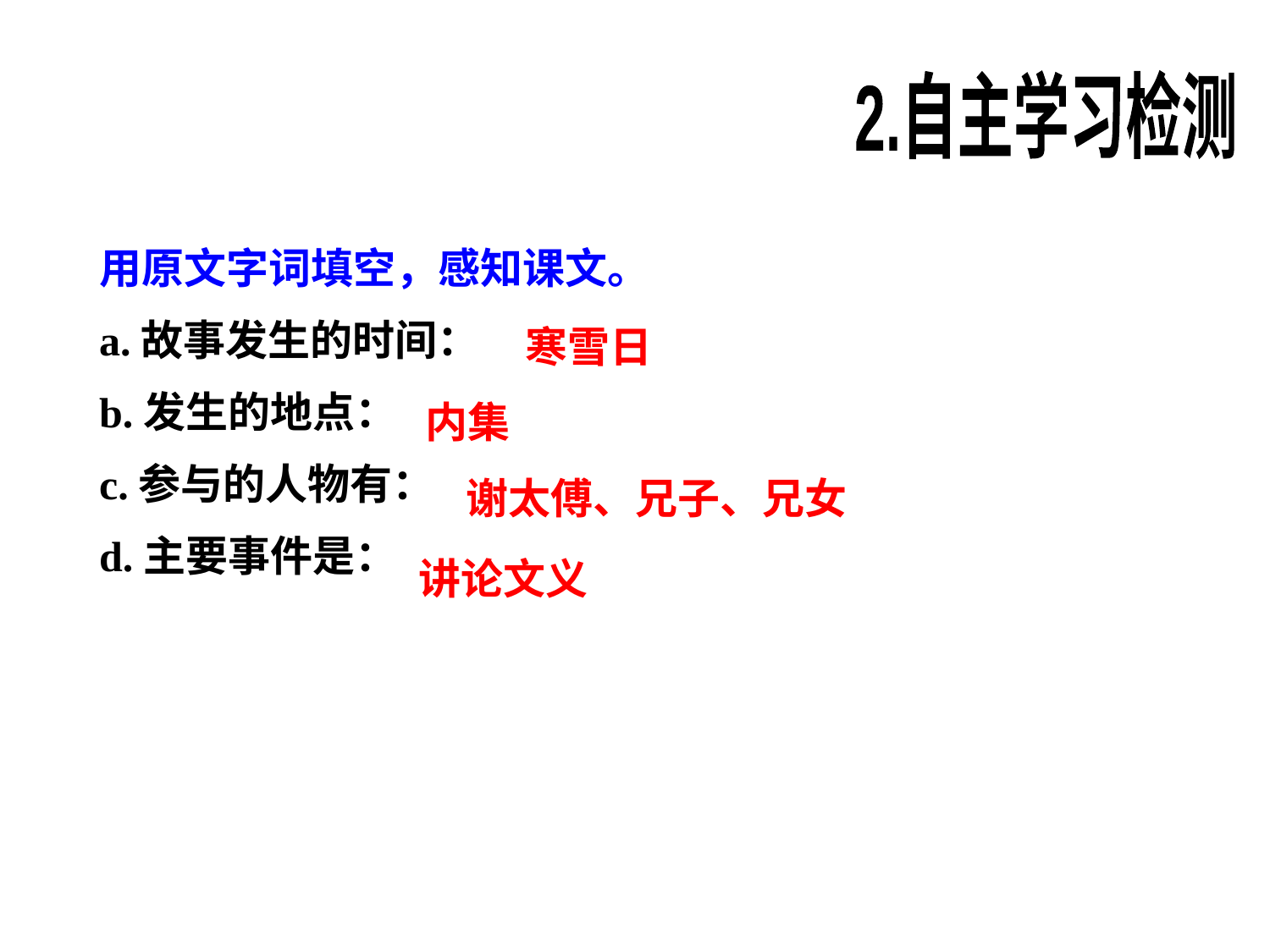

2.自主学习检测
用原文字词填空，感知课文。
a.故事发生的时间：
b.发生的地点：
c.参与的人物有：
d.主要事件是：
寒雪日
内集
谢太傅、兄子、兄女
讲论文义